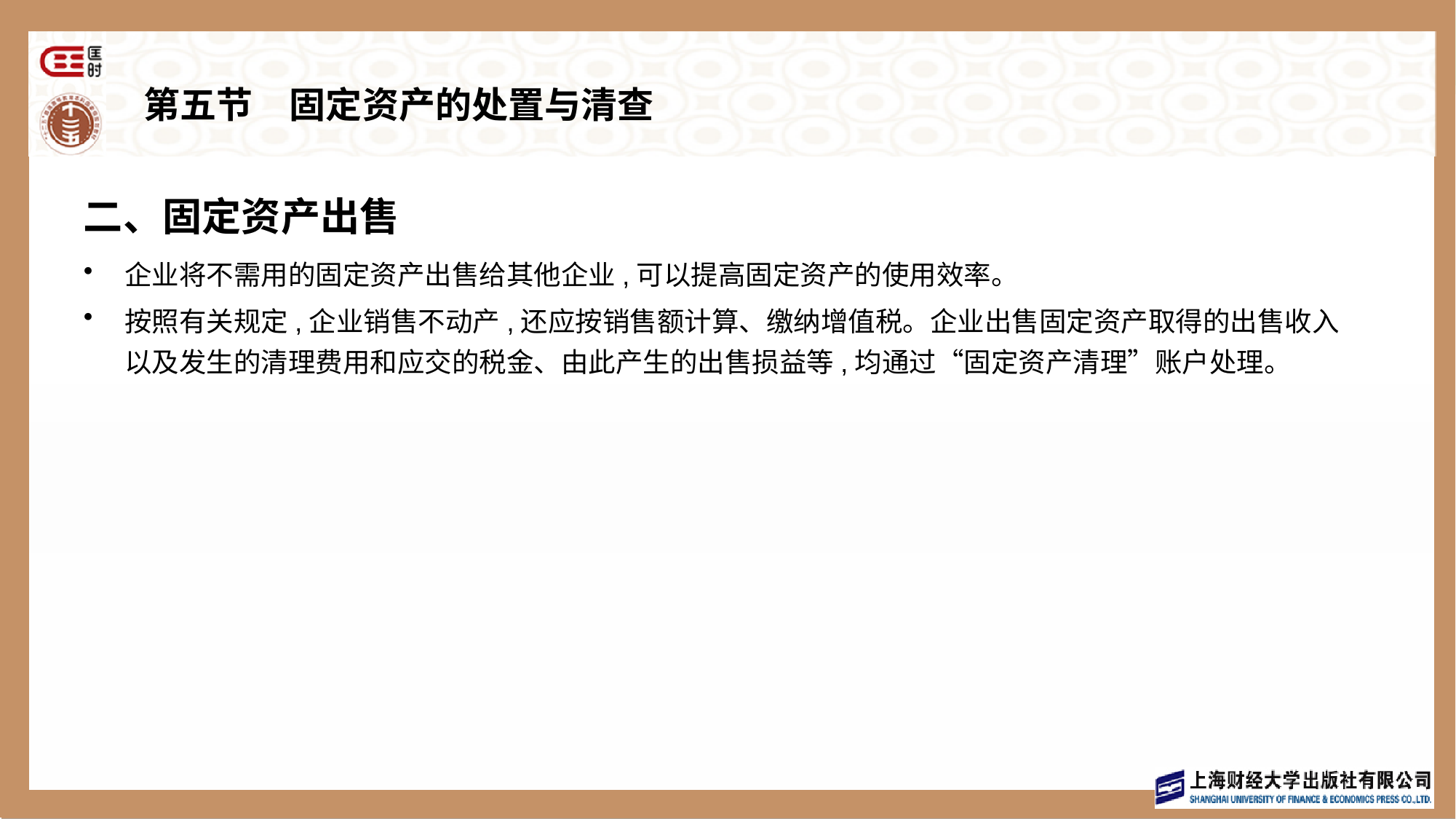

# 第五节　固定资产的处置与清查
二、固定资产出售
企业将不需用的固定资产出售给其他企业,可以提高固定资产的使用效率。
按照有关规定,企业销售不动产,还应按销售额计算、缴纳增值税。企业出售固定资产取得的出售收入以及发生的清理费用和应交的税金、由此产生的出售损益等,均通过“固定资产清理”账户处理。